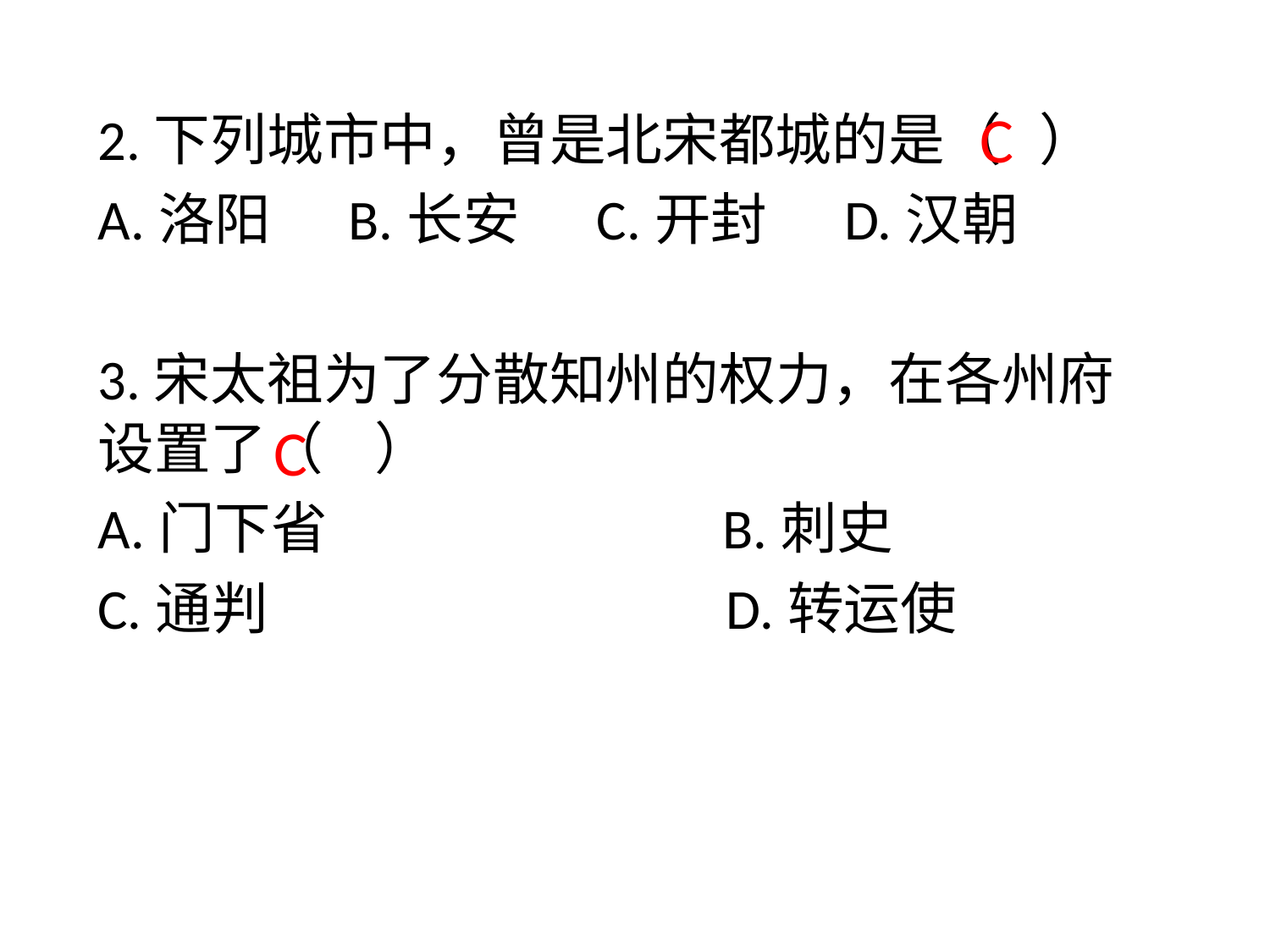

C
2.下列城市中，曾是北宋都城的是（   ）
A.洛阳     B.长安     C.开封     D.汉朝

3.宋太祖为了分散知州的权力，在各州府设置了（    ）
A.门下省                              B.刺史
C.通判                                   D.转运使
#
C